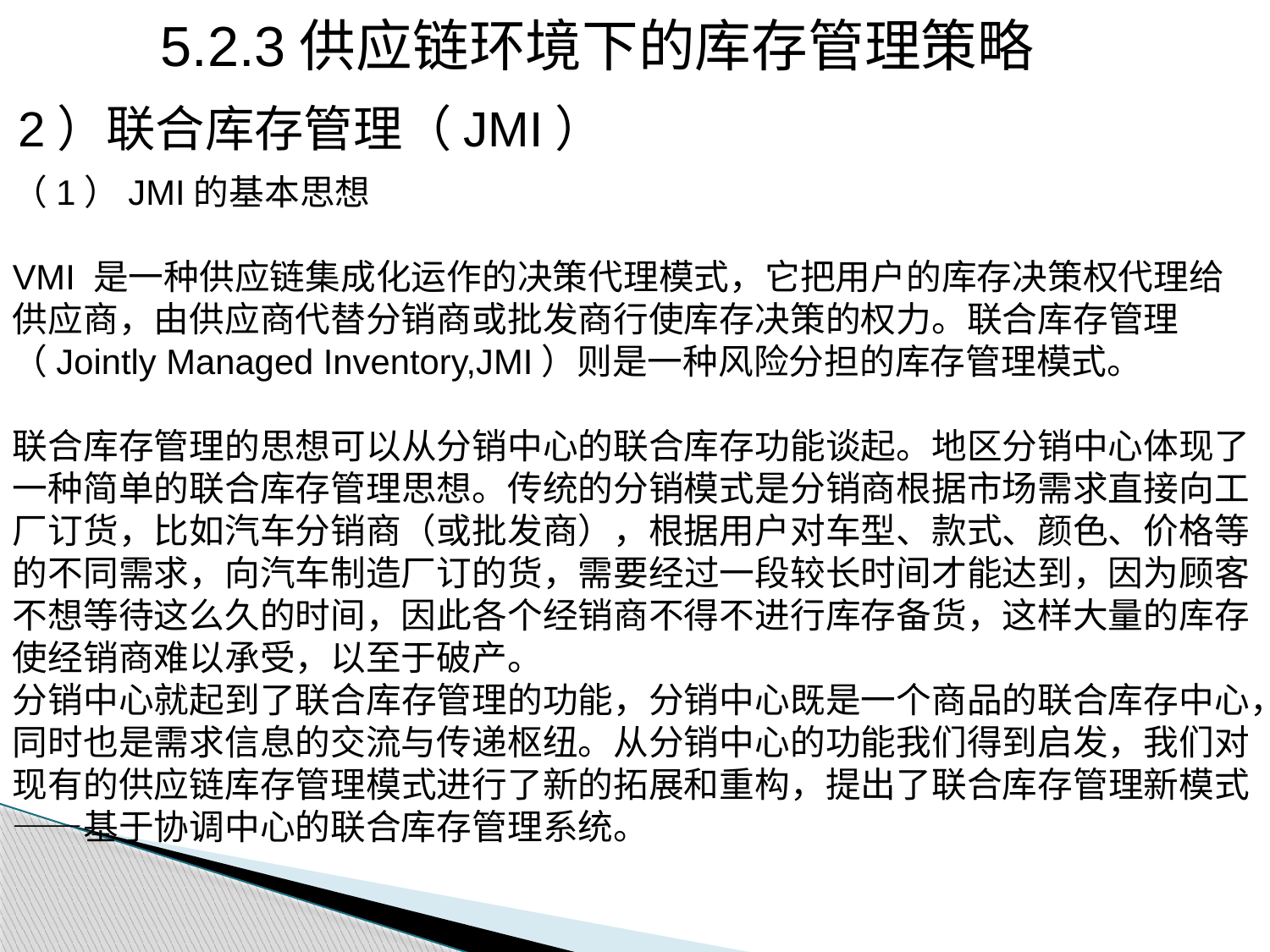

5.2.3供应链环境下的库存管理策略
2）联合库存管理（JMI）
（1）JMI的基本思想

VMI 是一种供应链集成化运作的决策代理模式，它把用户的库存决策权代理给供应商，由供应商代替分销商或批发商行使库存决策的权力。联合库存管理（Jointly Managed Inventory,JMI）则是一种风险分担的库存管理模式。

联合库存管理的思想可以从分销中心的联合库存功能谈起。地区分销中心体现了一种简单的联合库存管理思想。传统的分销模式是分销商根据市场需求直接向工厂订货，比如汽车分销商（或批发商），根据用户对车型、款式、颜色、价格等的不同需求，向汽车制造厂订的货，需要经过一段较长时间才能达到，因为顾客不想等待这么久的时间，因此各个经销商不得不进行库存备货，这样大量的库存使经销商难以承受，以至于破产。
分销中心就起到了联合库存管理的功能，分销中心既是一个商品的联合库存中心，同时也是需求信息的交流与传递枢纽。从分销中心的功能我们得到启发，我们对现有的供应链库存管理模式进行了新的拓展和重构，提出了联合库存管理新模式——基于协调中心的联合库存管理系统。